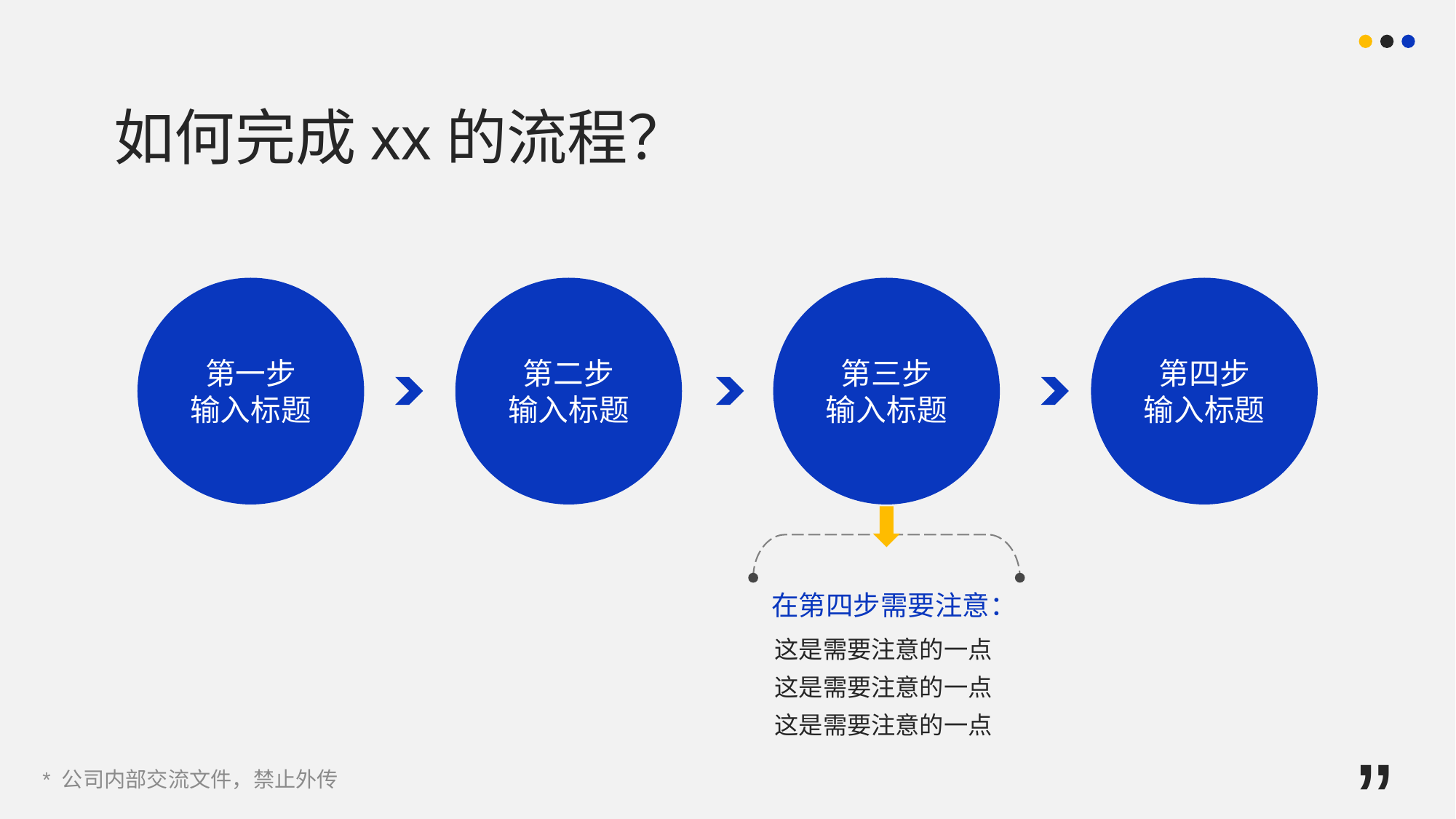

如何完成xx的流程？

第一步
输入标题
第二步
输入标题
第三步
输入标题
第四步
输入标题

在第四步需要注意：
这是需要注意的一点
这是需要注意的一点
这是需要注意的一点
”
* 公司内部交流文件，禁止外传